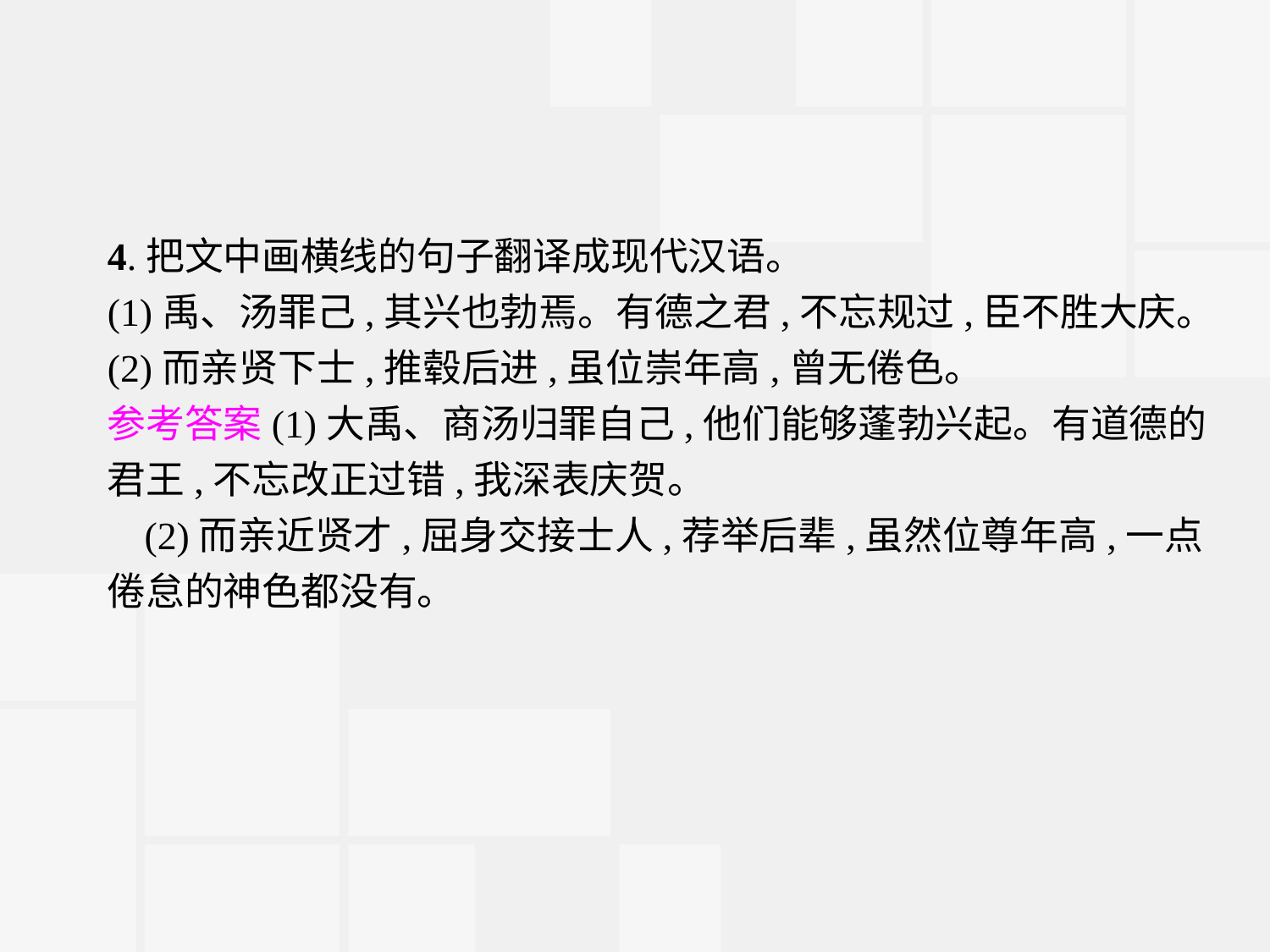

4.把文中画横线的句子翻译成现代汉语。
(1)禹、汤罪己,其兴也勃焉。有德之君,不忘规过,臣不胜大庆。
(2)而亲贤下士,推毂后进,虽位崇年高,曾无倦色。
参考答案(1)大禹、商汤归罪自己,他们能够蓬勃兴起。有道德的君王,不忘改正过错,我深表庆贺。
(2)而亲近贤才,屈身交接士人,荐举后辈,虽然位尊年高,一点倦怠的神色都没有。